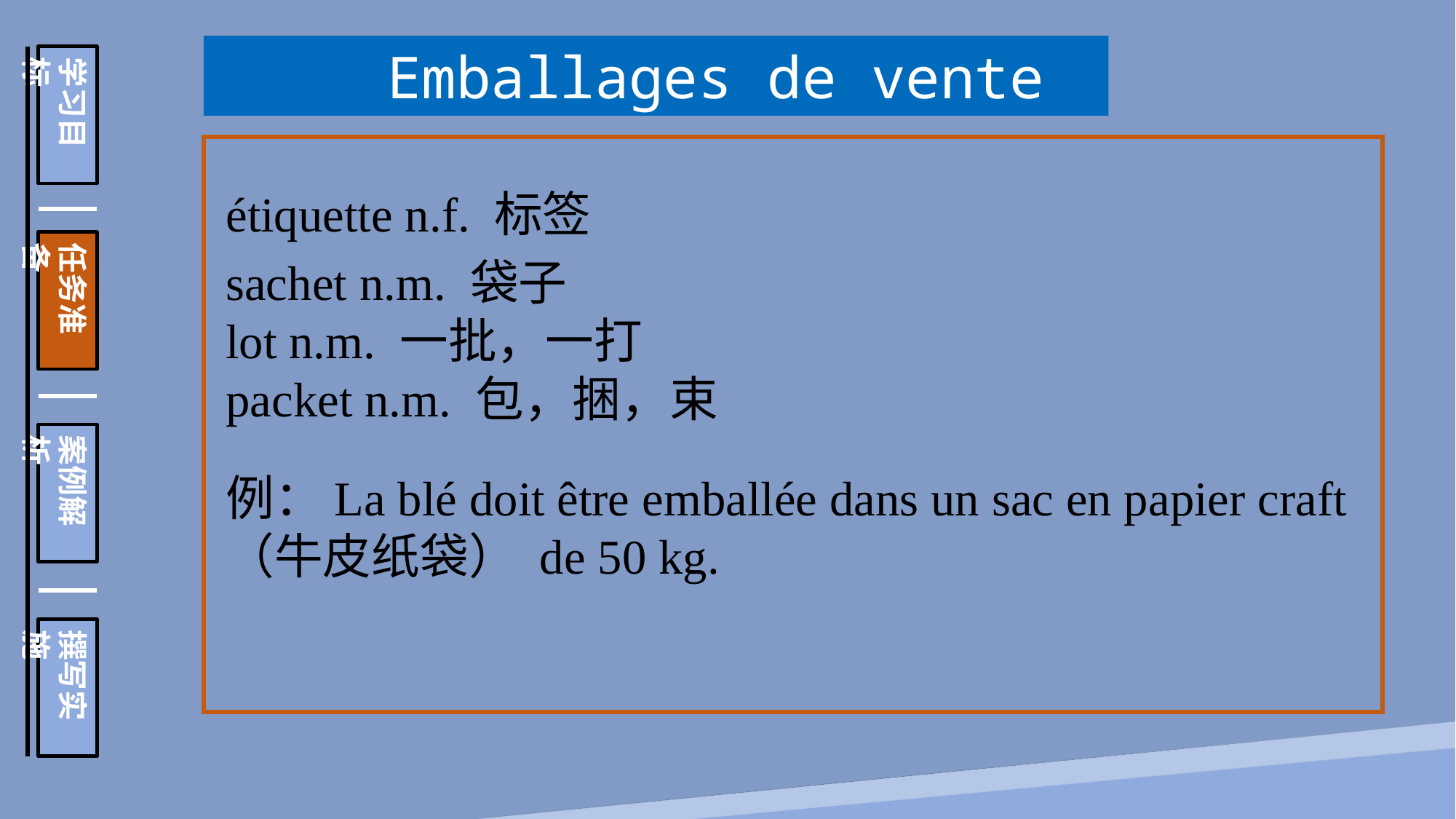

Emballages de vente
学习目标
任务准备
案例解析
撰写实施

étiquette n.f. 标签
sachet n.m. 袋子
lot n.m. 一批，一打
packet n.m. 包，捆，束
例：La blé doit être emballée dans un sac en papier craft （牛皮纸袋） de 50 kg.